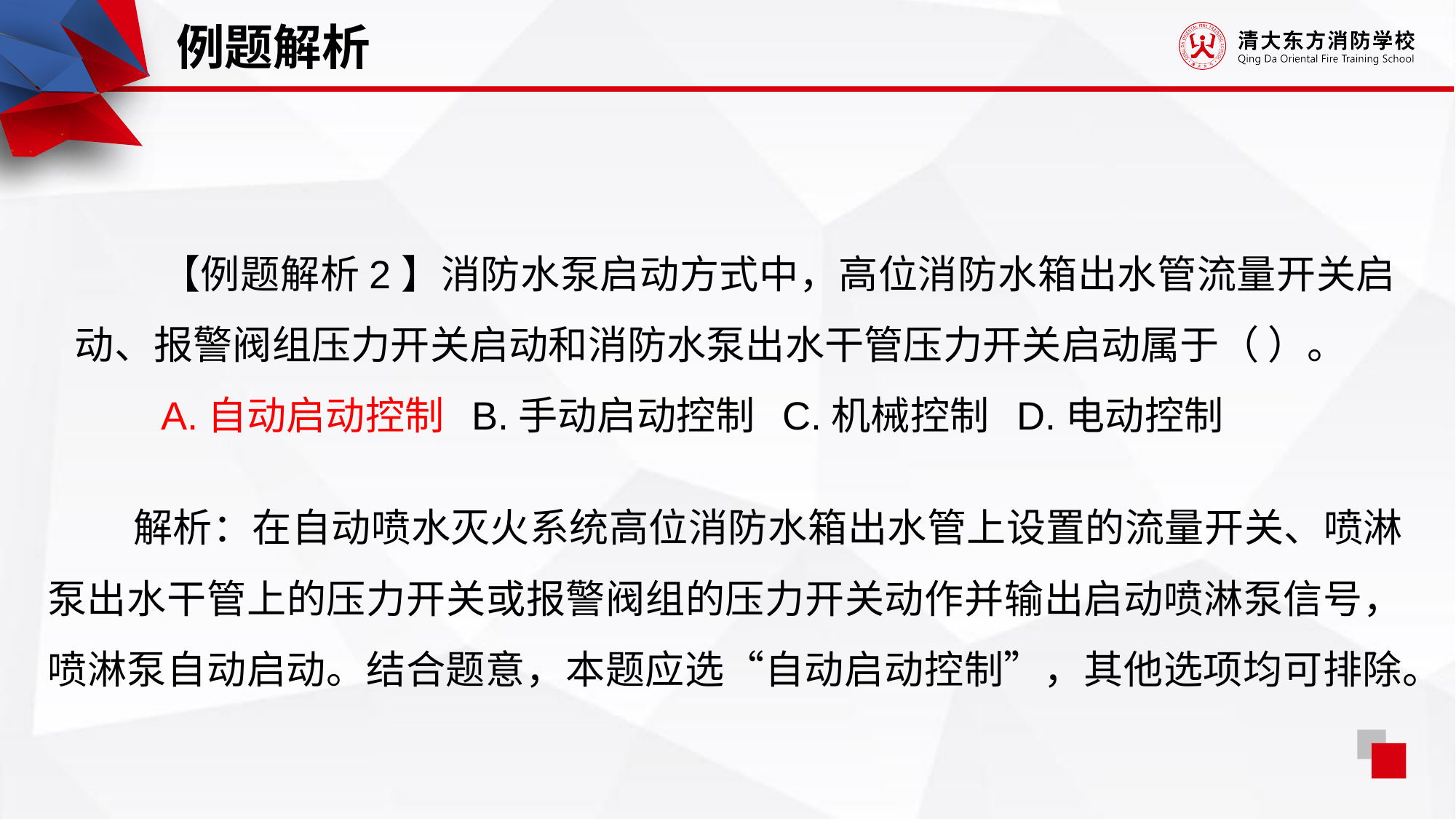

例题解析

【例题解析2】消防水泵启动方式中，高位消防水箱出水管流量开关启动、报警阀组压力开关启动和消防水泵出水干管压力开关启动属于（ ）。
A.自动启动控制  B.手动启动控制  C.机械控制  D.电动控制
解析：在自动喷水灭火系统高位消防水箱出水管上设置的流量开关、喷淋泵出水干管上的压力开关或报警阀组的压力开关动作并输出启动喷淋泵信号，喷淋泵自动启动。结合题意，本题应选“自动启动控制”，其他选项均可排除。